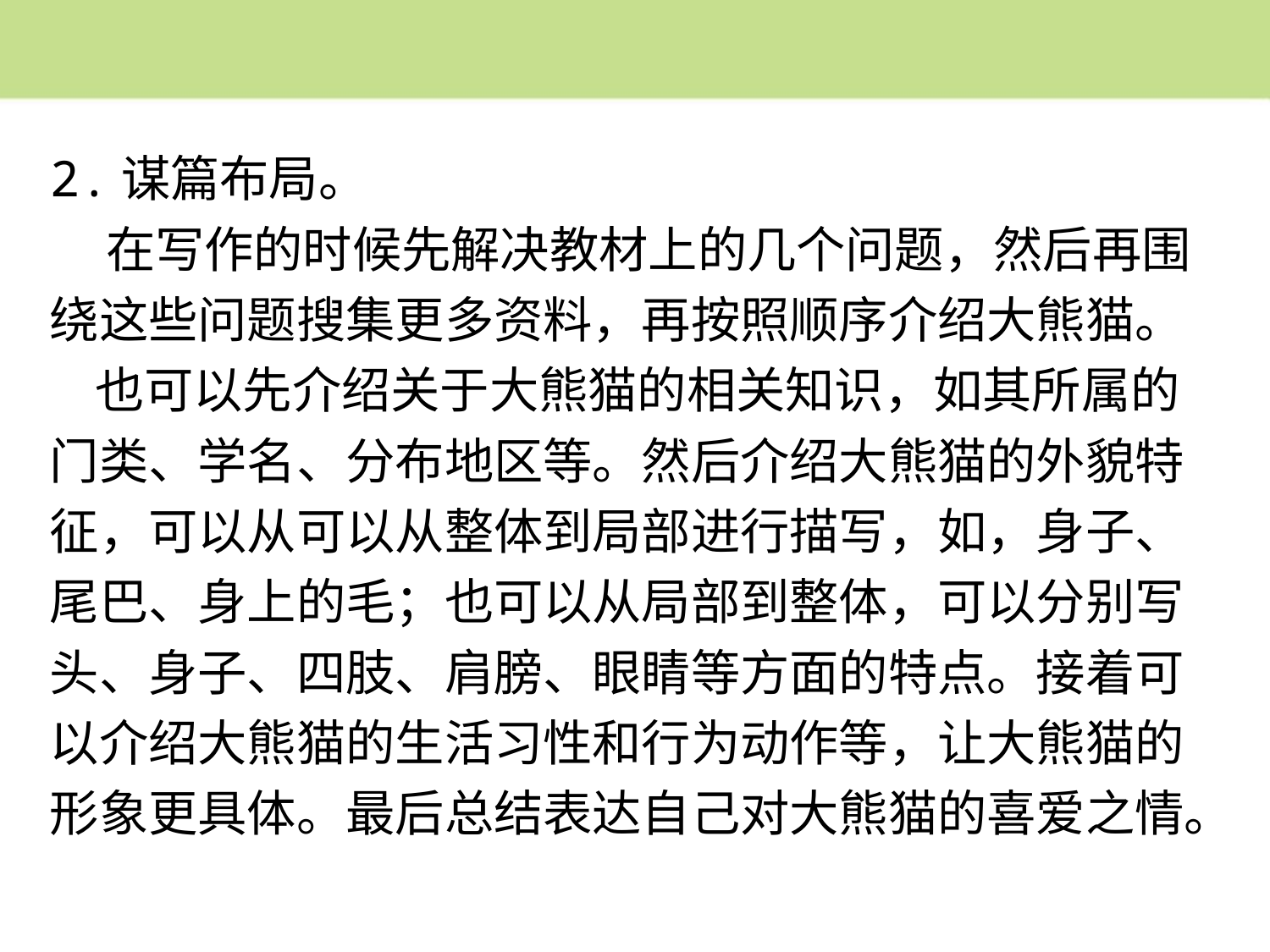

2.谋篇布局。
    在写作的时候先解决教材上的几个问题，然后再围绕这些问题搜集更多资料，再按照顺序介绍大熊猫。
   也可以先介绍关于大熊猫的相关知识，如其所属的门类、学名、分布地区等。然后介绍大熊猫的外貌特征，可以从可以从整体到局部进行描写，如，身子、尾巴、身上的毛；也可以从局部到整体，可以分别写头、身子、四肢、肩膀、眼睛等方面的特点。接着可以介绍大熊猫的生活习性和行为动作等，让大熊猫的形象更具体。最后总结表达自己对大熊猫的喜爱之情。